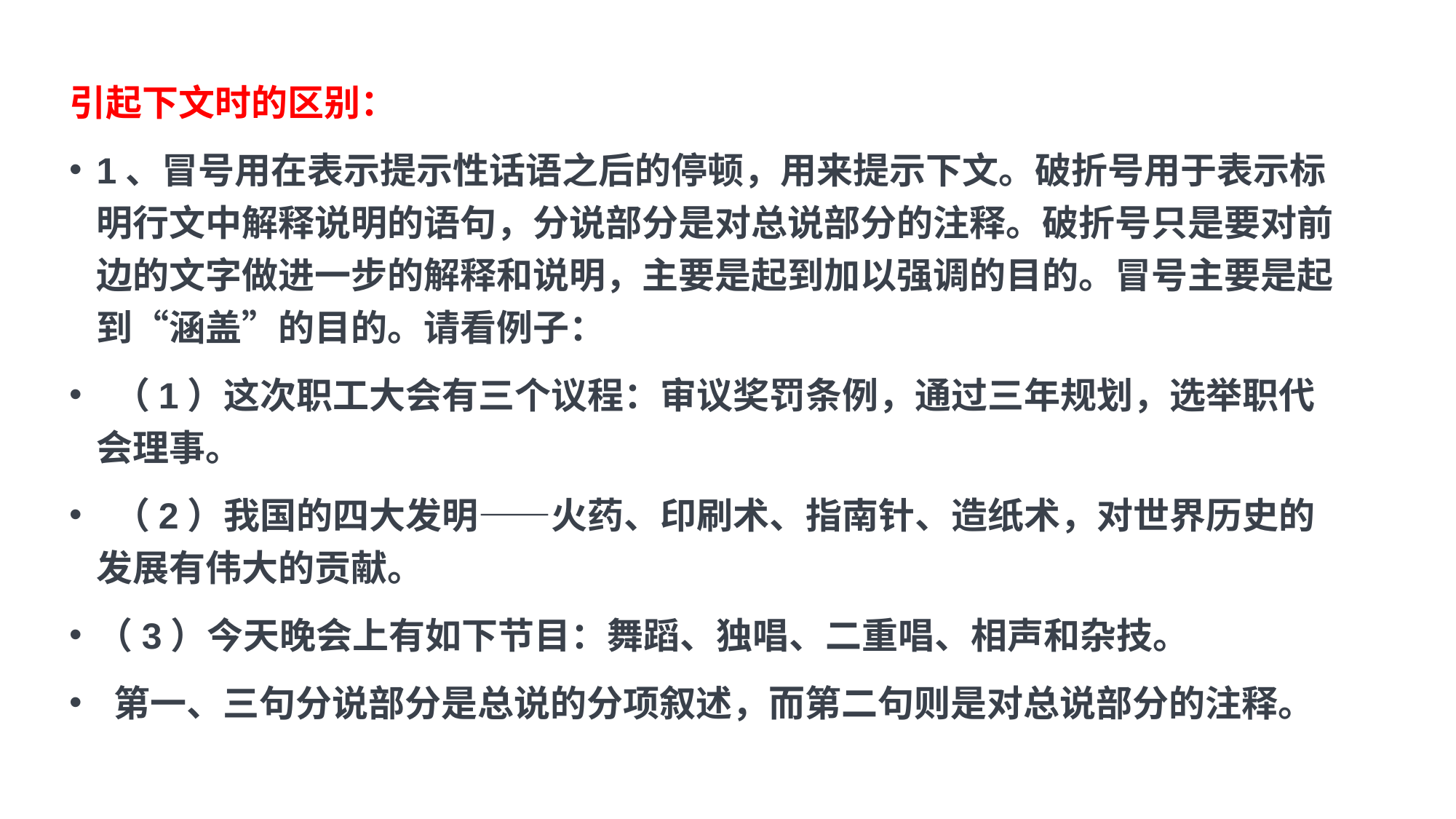

引起下文时的区别：
1、冒号用在表示提示性话语之后的停顿，用来提示下文。破折号用于表示标明行文中解释说明的语句，分说部分是对总说部分的注释。破折号只是要对前边的文字做进一步的解释和说明，主要是起到加以强调的目的。冒号主要是起到“涵盖”的目的。请看例子：
 （1）这次职工大会有三个议程：审议奖罚条例，通过三年规划，选举职代会理事。
 （2）我国的四大发明——火药、印刷术、指南针、造纸术，对世界历史的发展有伟大的贡献。
（3）今天晚会上有如下节目：舞蹈、独唱、二重唱、相声和杂技。
 第一、三句分说部分是总说的分项叙述，而第二句则是对总说部分的注释。